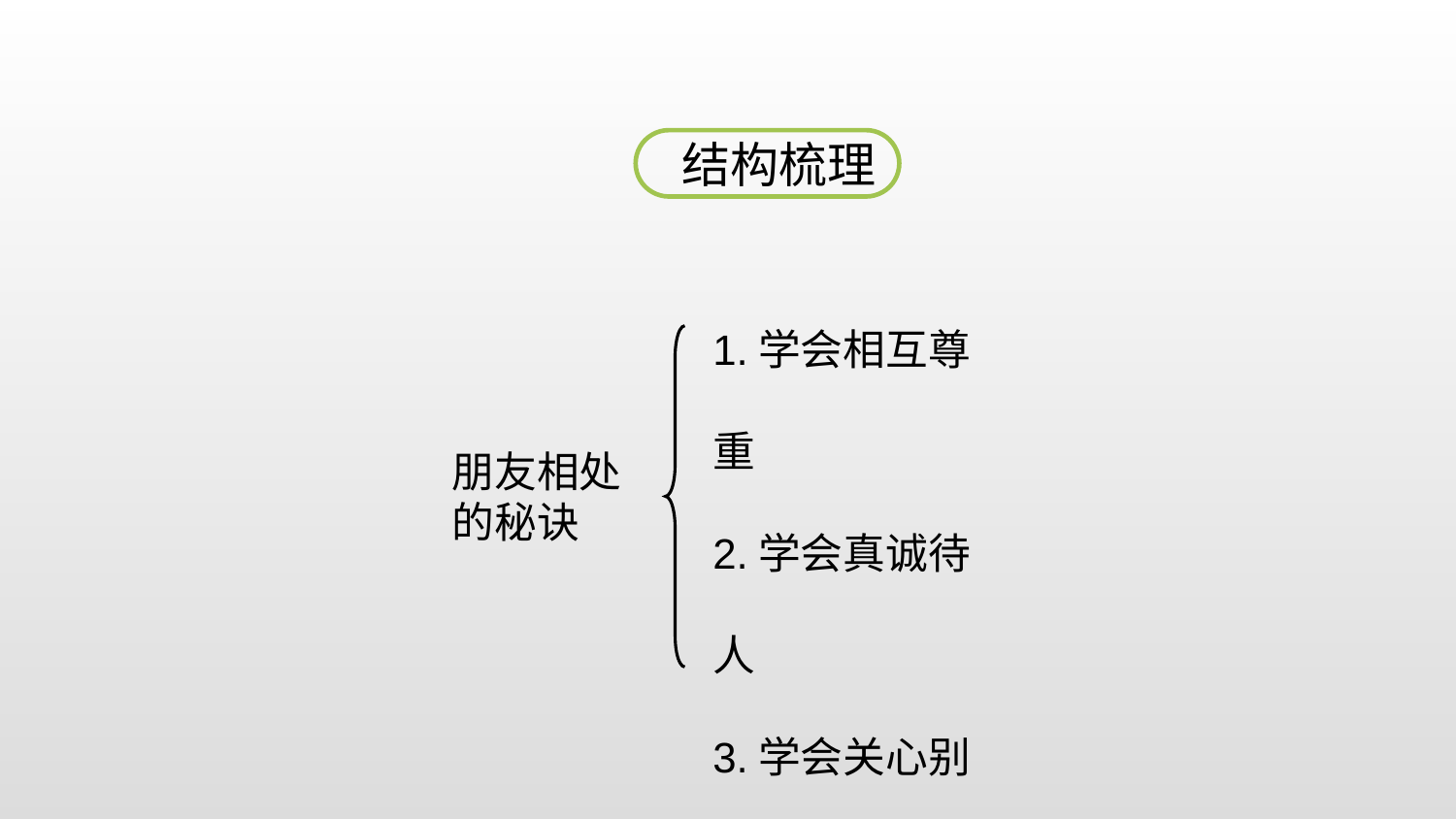

结构梳理
1.学会相互尊重
2.学会真诚待人
3.学会关心别人
4.学会宽容理解

朋友相处
的秘诀